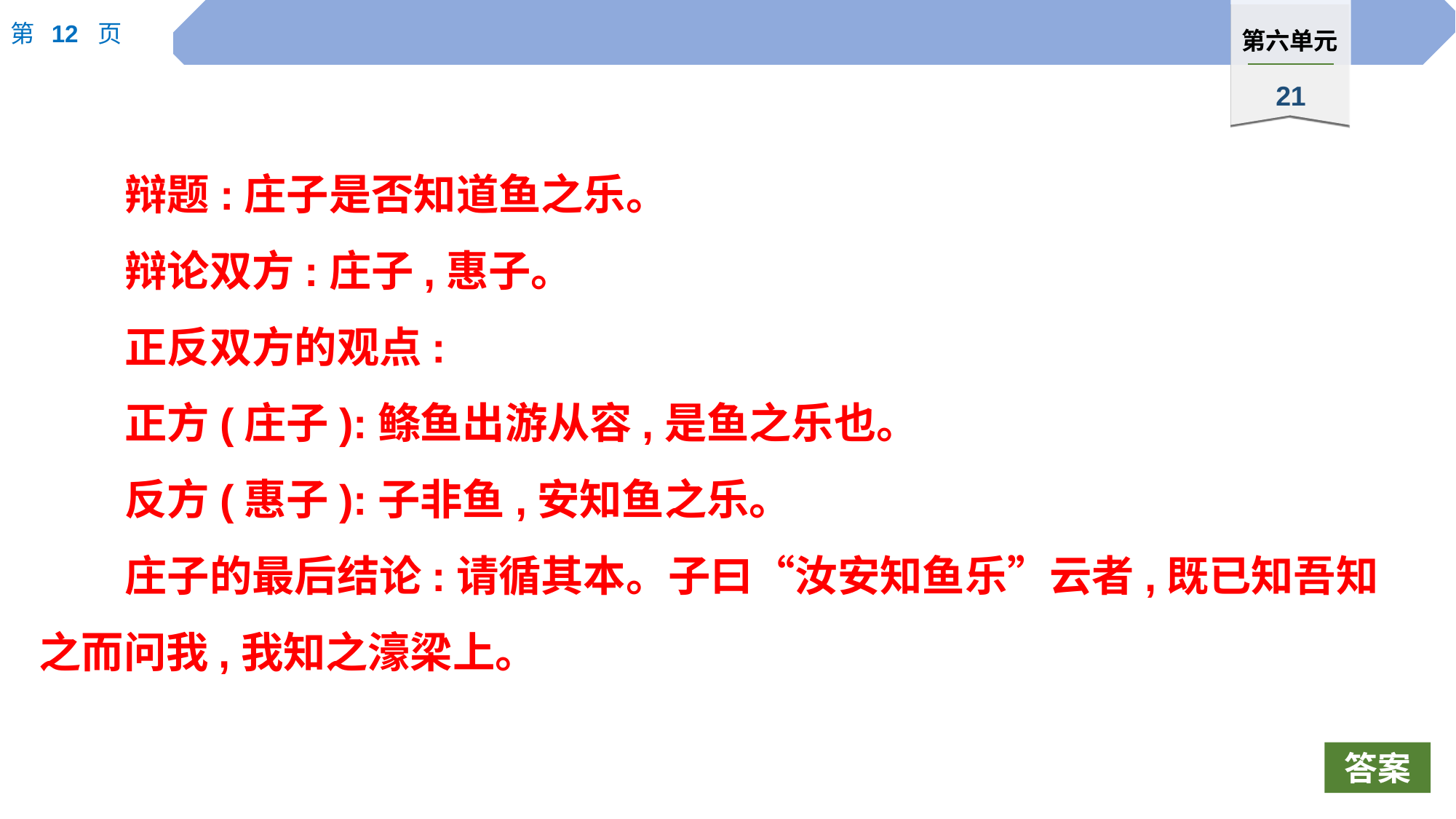

辩题:庄子是否知道鱼之乐。
辩论双方:庄子,惠子。
正反双方的观点:
正方(庄子):鲦鱼出游从容,是鱼之乐也。
反方(惠子):子非鱼,安知鱼之乐。
庄子的最后结论:请循其本。子曰“汝安知鱼乐”云者,既已知吾知之而问我,我知之濠梁上。
答案